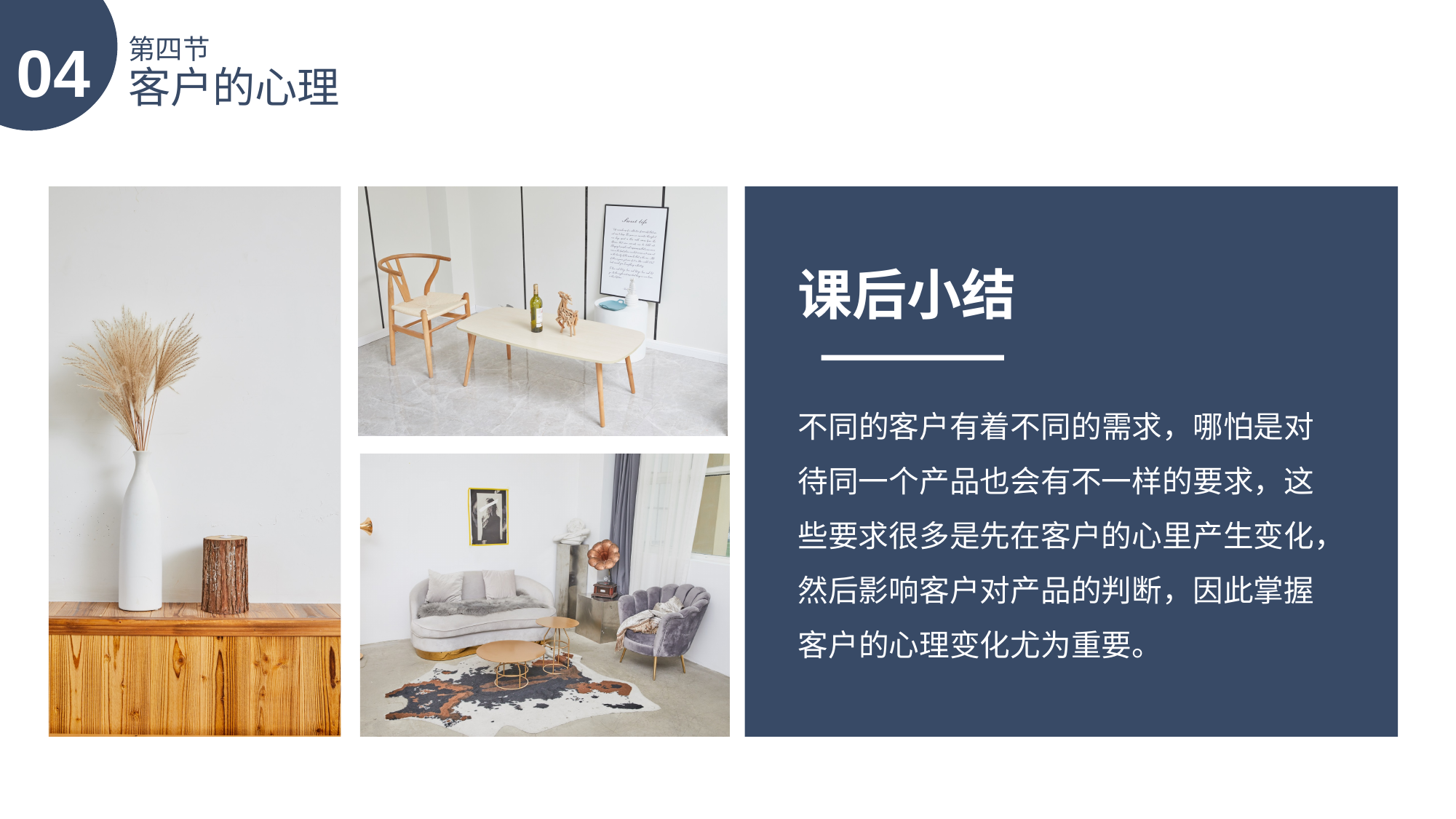

04
第四节
客户的心理

课后小结

不同的客户有着不同的需求，哪怕是对待同一个产品也会有不一样的要求，这些要求很多是先在客户的心里产生变化，然后影响客户对产品的判断，因此掌握客户的心理变化尤为重要。